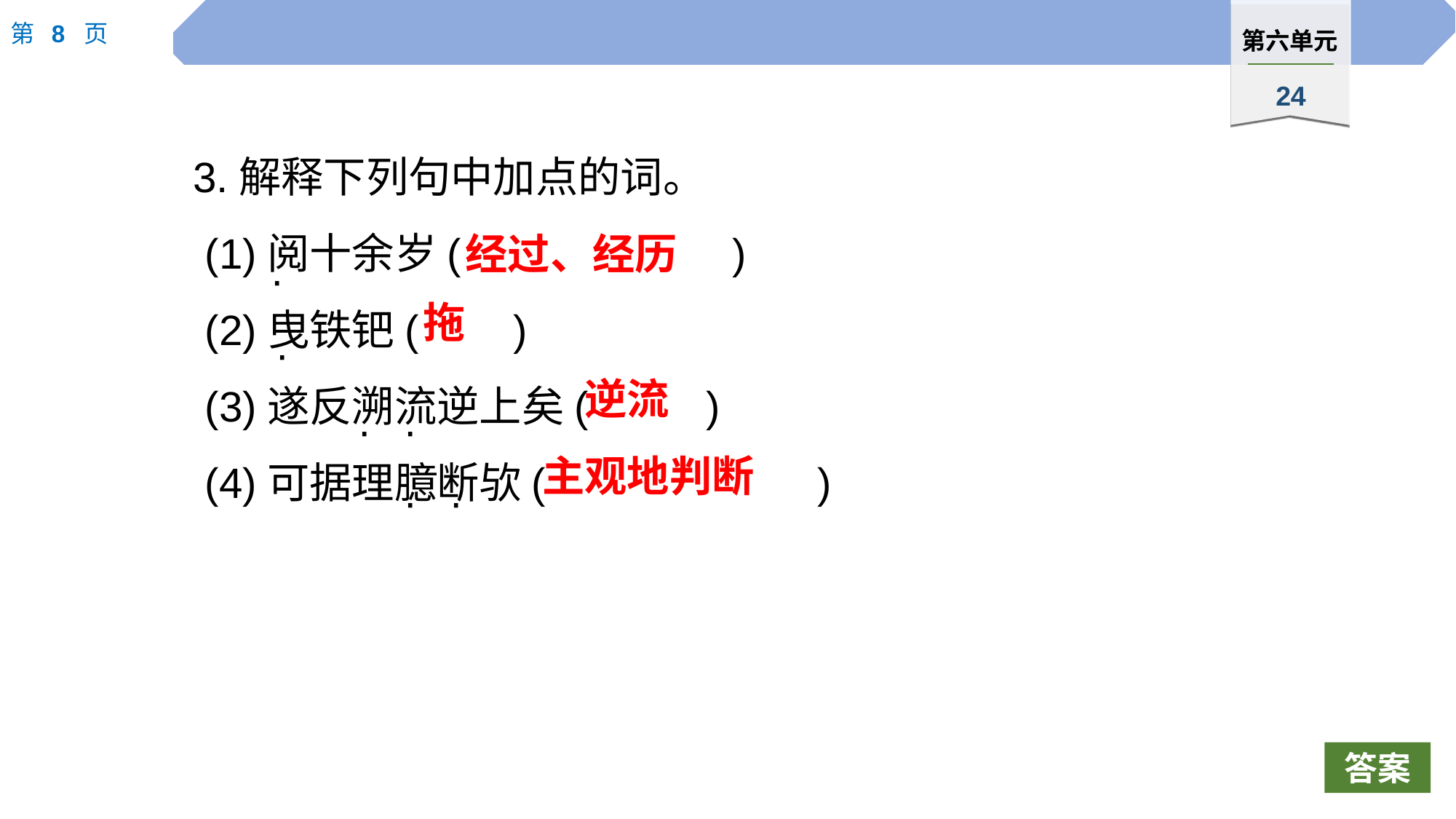

3.解释下列句中加点的词。
 (1)阅十余岁(                       )
 (2)曳铁钯(        )
 (3)遂反溯流逆上矣(          )
 (4)可据理臆断欤(                       )
经过、经历
·
拖
·
逆流
·
·
主观地判断
·
·
答案